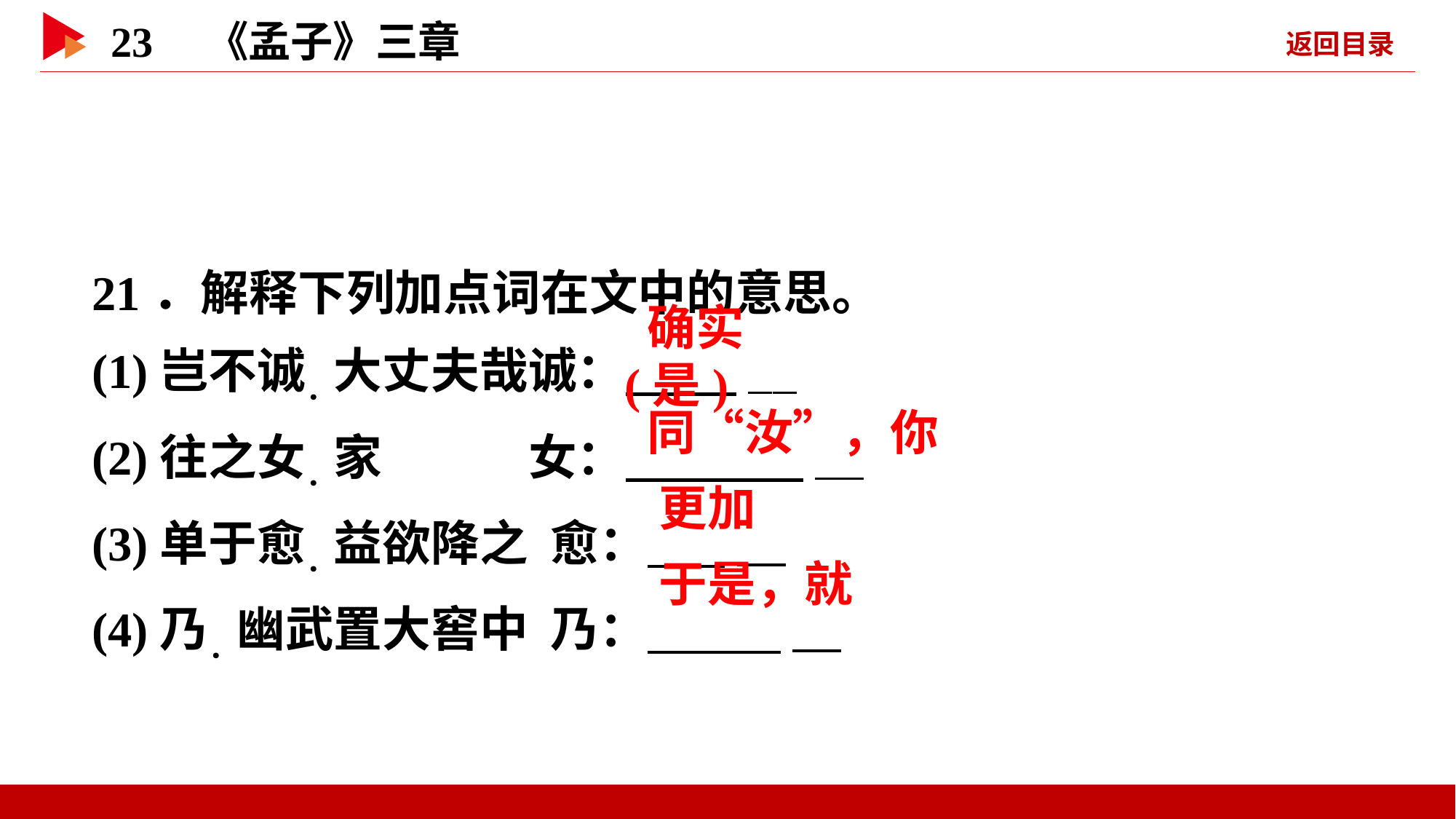

21．解释下列加点词在文中的意思。
(1)岂不诚．大丈夫哉	诚：          _
(2)往之女．家		女：                _
(3)单于愈．益欲降之  愈：       _
(4)乃．幽武置大窖中  乃：            _
 确实(是)
 同“汝”，你
 更加
 于是，就